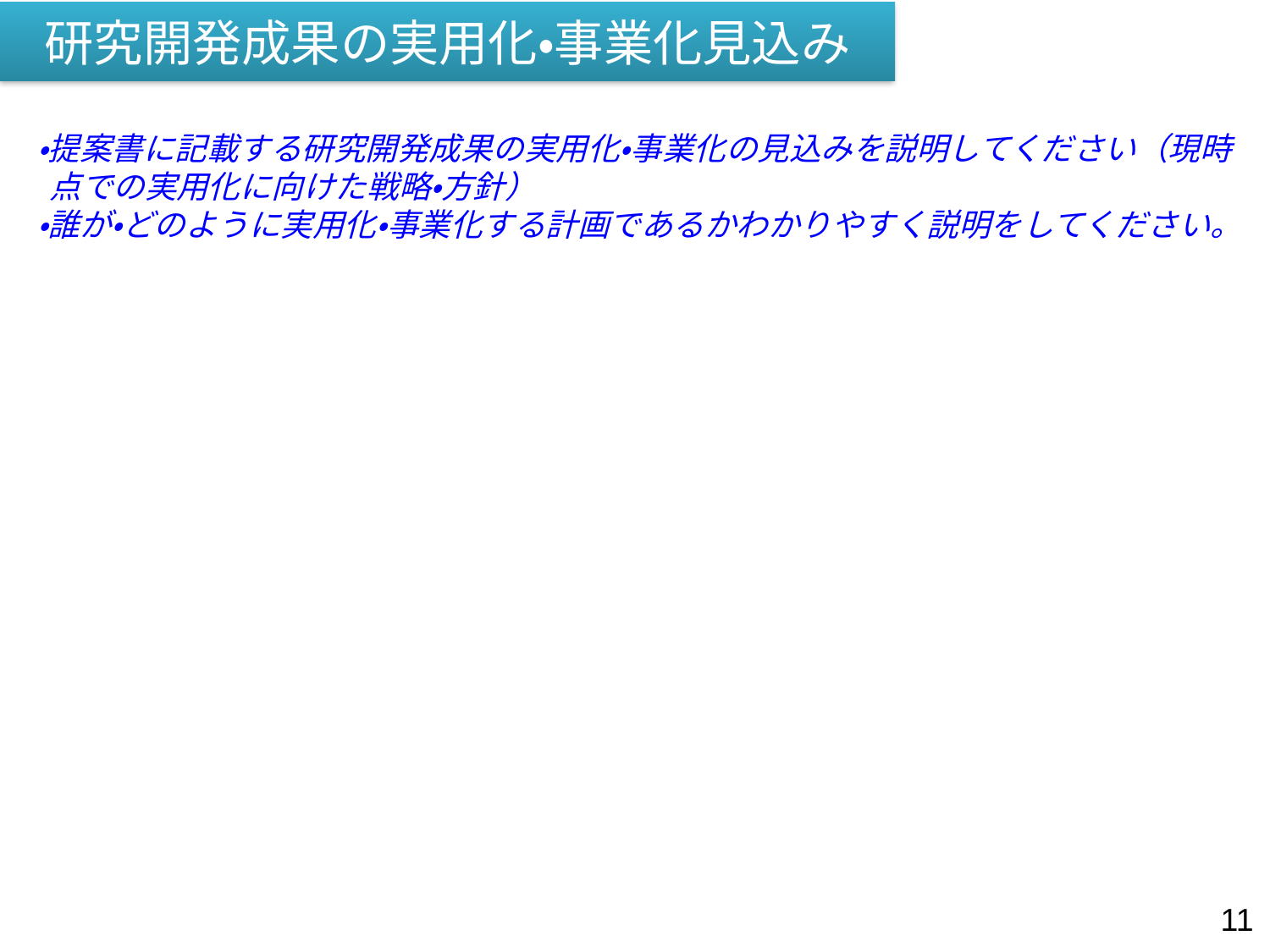

# 研究開発成果の実用化・事業化見込み
・提案書に記載する研究開発成果の実用化・事業化の見込みを説明してください（現時点での実用化に向けた戦略・方針）
・誰が・どのように実用化・事業化する計画であるかわかりやすく説明をしてください。
11